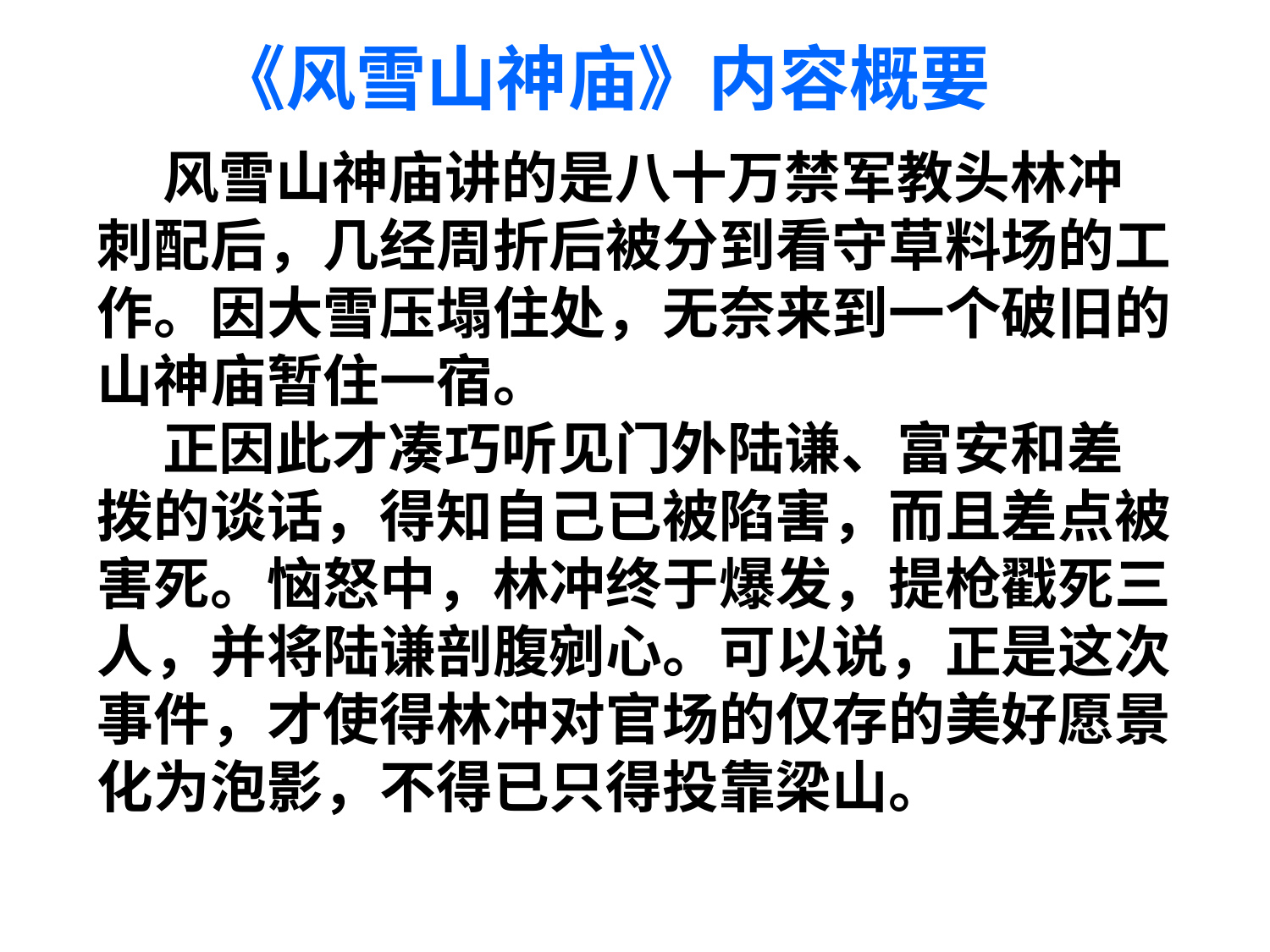

《风雪山神庙》内容概要
    风雪山神庙讲的是八十万禁军教头林冲刺配后，几经周折后被分到看守草料场的工作。因大雪压塌住处，无奈来到一个破旧的山神庙暂住一宿。
    正因此才凑巧听见门外陆谦、富安和差拨的谈话，得知自己已被陷害，而且差点被害死。恼怒中，林冲终于爆发，提枪戳死三人，并将陆谦剖腹剜心。可以说，正是这次事件，才使得林冲对官场的仅存的美好愿景化为泡影，不得已只得投靠梁山。